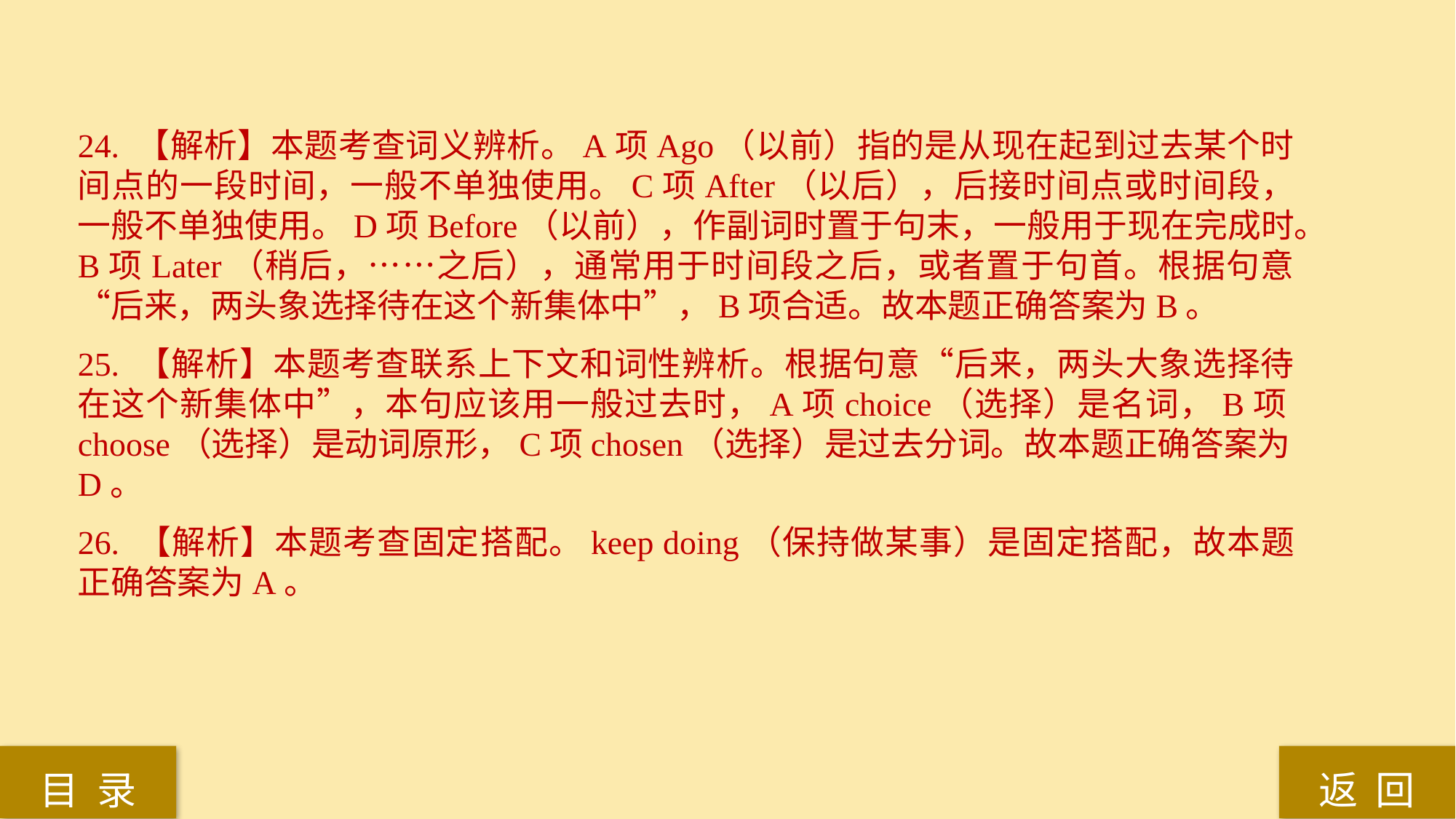

24. 【解析】本题考查词义辨析。A项Ago（以前）指的是从现在起到过去某个时间点的一段时间，一般不单独使用。C项After（以后），后接时间点或时间段，一般不单独使用。D项Before（以前），作副词时置于句末，一般用于现在完成时。B项Later（稍后，……之后），通常用于时间段之后，或者置于句首。根据句意“后来，两头象选择待在这个新集体中”，B项合适。故本题正确答案为B。
25. 【解析】本题考查联系上下文和词性辨析。根据句意“后来，两头大象选择待在这个新集体中”，本句应该用一般过去时，A项choice（选择）是名词，B项choose（选择）是动词原形，C项chosen（选择）是过去分词。故本题正确答案为D。
26. 【解析】本题考查固定搭配。keep doing（保持做某事）是固定搭配，故本题正确答案为A。
返  回